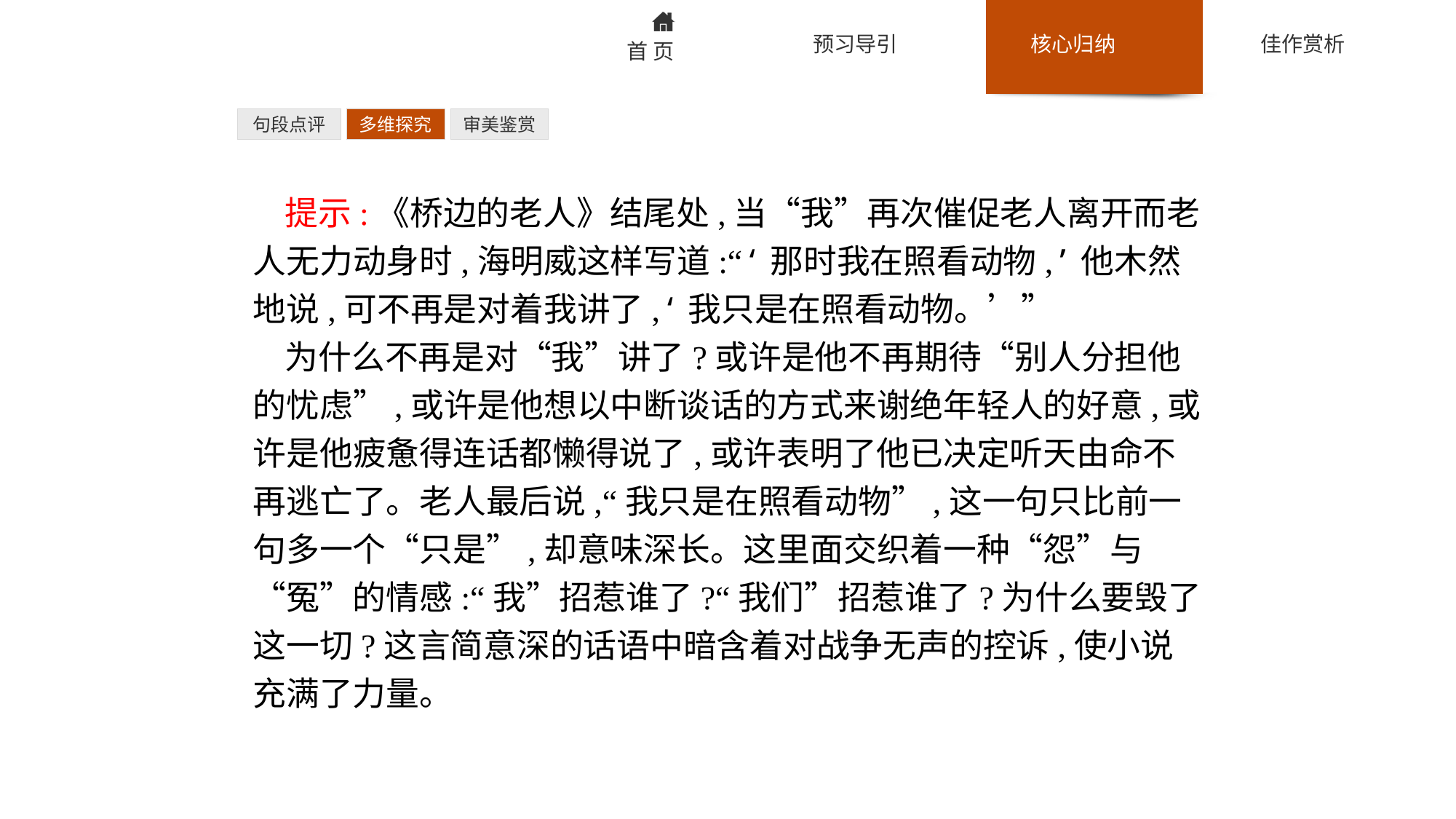

句段点评
多维探究
审美鉴赏
提示:《桥边的老人》结尾处,当“我”再次催促老人离开而老人无力动身时,海明威这样写道:“‘那时我在照看动物,’他木然地说,可不再是对着我讲了,‘我只是在照看动物。’”
为什么不再是对“我”讲了?或许是他不再期待“别人分担他的忧虑”,或许是他想以中断谈话的方式来谢绝年轻人的好意,或许是他疲惫得连话都懒得说了,或许表明了他已决定听天由命不再逃亡了。老人最后说,“我只是在照看动物”,这一句只比前一句多一个“只是”,却意味深长。这里面交织着一种“怨”与“冤”的情感:“我”招惹谁了?“我们”招惹谁了?为什么要毁了这一切?这言简意深的话语中暗含着对战争无声的控诉,使小说充满了力量。